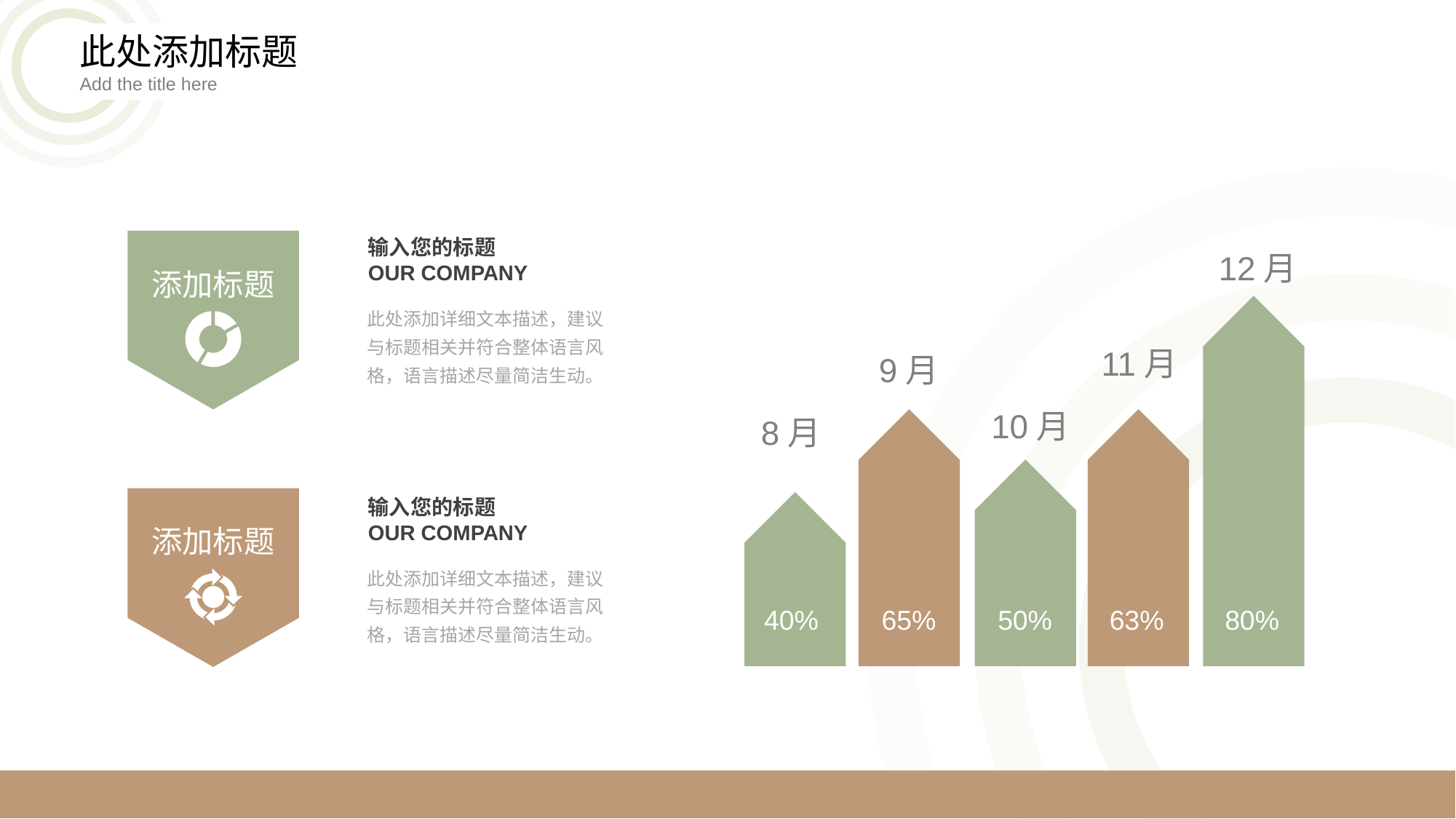

此处添加标题
Add the title here

输入您的标题
OUR COMPANY
添加标题
12月
此处添加详细文本描述，建议与标题相关并符合整体语言风格，语言描述尽量简洁生动。

11月
9月
10月
8月

添加标题
输入您的标题
OUR COMPANY

此处添加详细文本描述，建议与标题相关并符合整体语言风格，语言描述尽量简洁生动。

40%
65%
50%
63%
80%